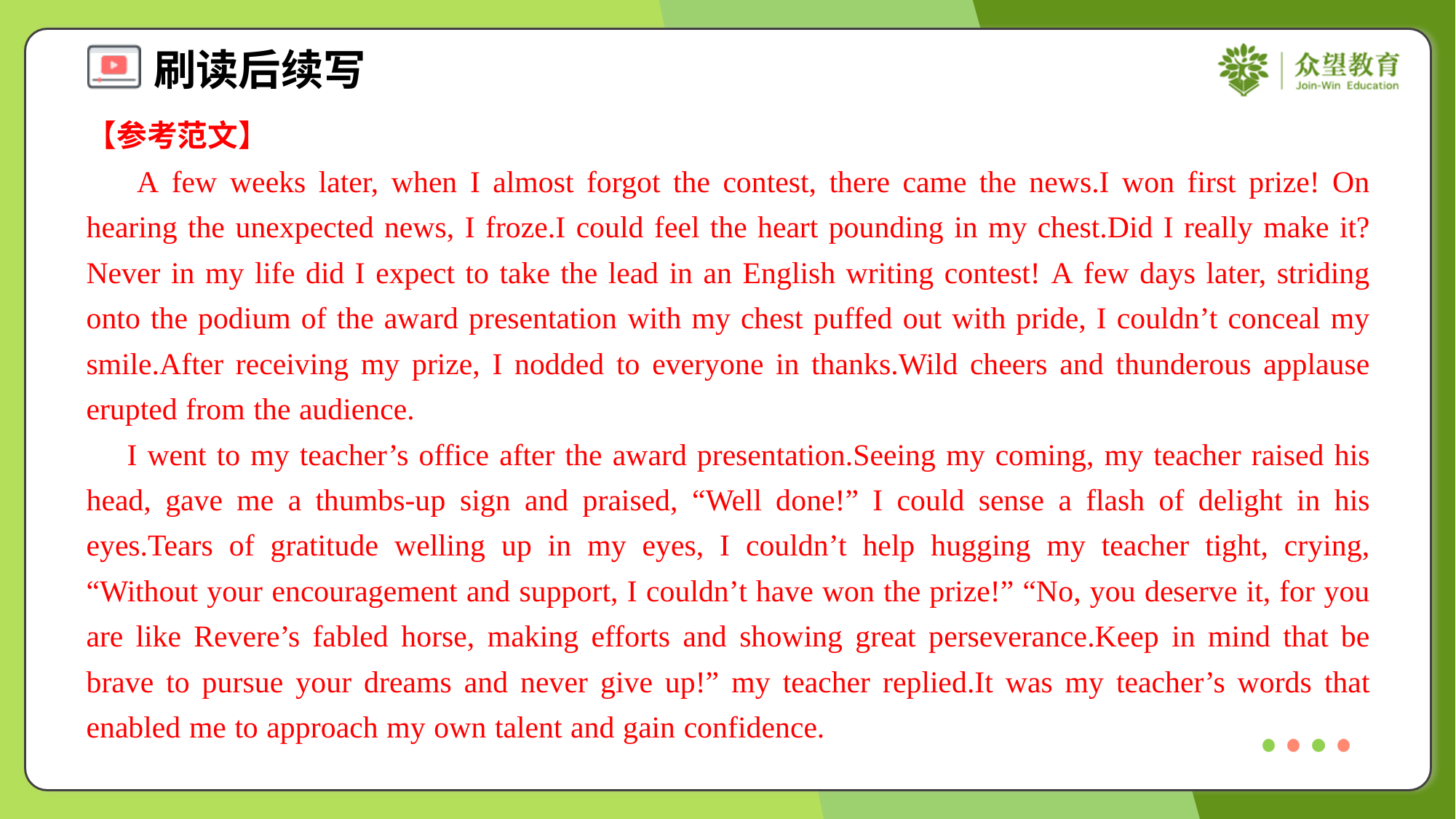

【参考范文】
    A few weeks later, when I almost forgot the contest, there came the news.I won first prize! On hearing the unexpected news, I froze.I could feel the heart pounding in my chest.Did I really make it? Never in my life did I expect to take the lead in an English writing contest! A few days later, striding onto the podium of the award presentation with my chest puffed out with pride, I couldn’t conceal my smile.After receiving my prize, I nodded to everyone in thanks.Wild cheers and thunderous applause erupted from the audience.
    I went to my teacher’s office after the award presentation.Seeing my coming, my teacher raised his head, gave me a thumbs-up sign and praised, “Well done!” I could sense a flash of delight in his eyes.Tears of gratitude welling up in my eyes, I couldn’t help hugging my teacher tight, crying, “Without your encouragement and support, I couldn’t have won the prize!” “No, you deserve it, for you are like Revere’s fabled horse, making efforts and showing great perseverance.Keep in mind that be brave to pursue your dreams and never give up!” my teacher replied.It was my teacher’s words that enabled me to approach my own talent and gain confidence.